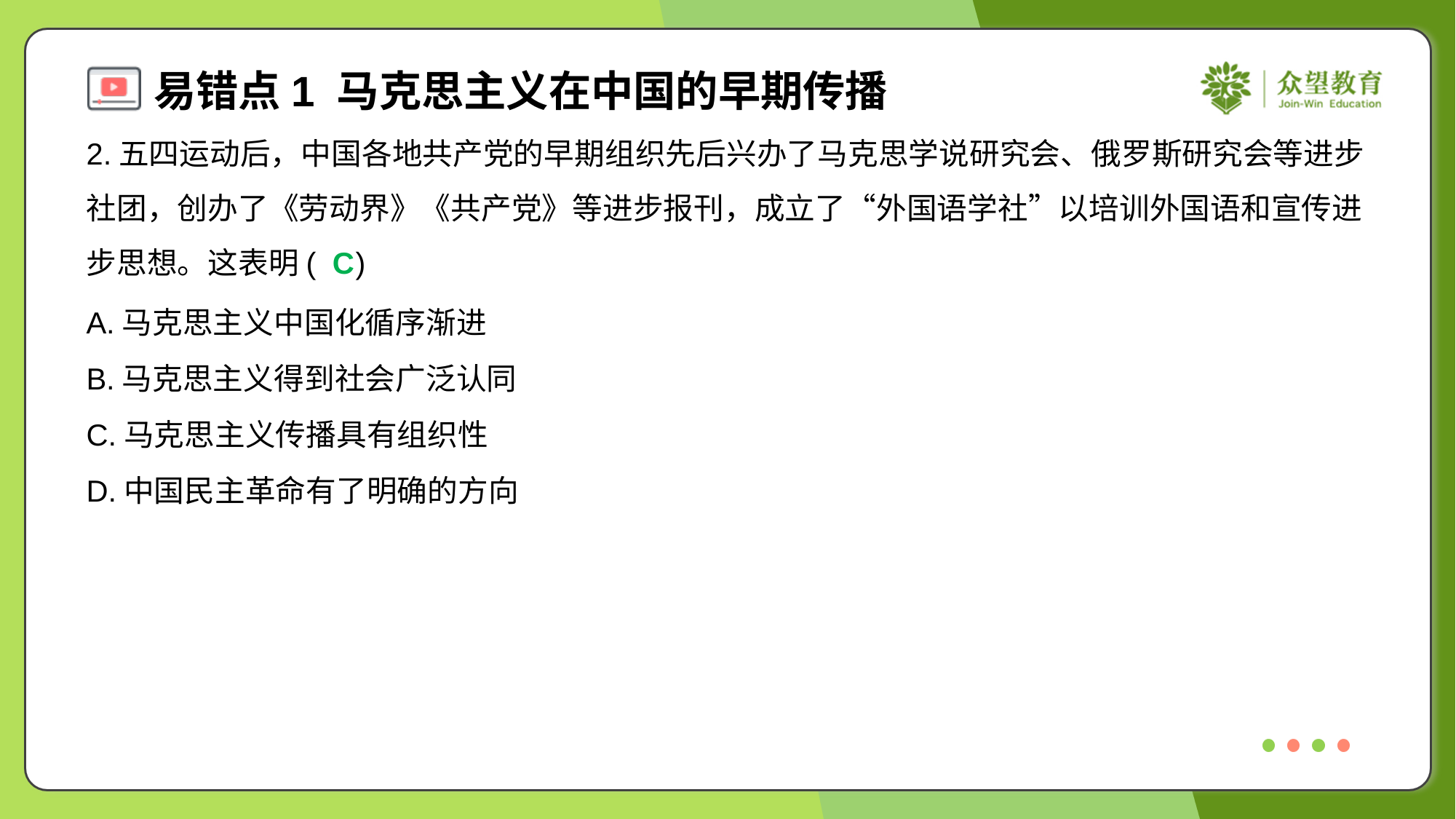

2.五四运动后，中国各地共产党的早期组织先后兴办了马克思学说研究会、俄罗斯研究会等进步
社团，创办了《劳动界》《共产党》等进步报刊，成立了“外国语学社”以培训外国语和宣传进
步思想。这表明(     )
C
A.马克思主义中国化循序渐进
B.马克思主义得到社会广泛认同
C.马克思主义传播具有组织性
D.中国民主革命有了明确的方向